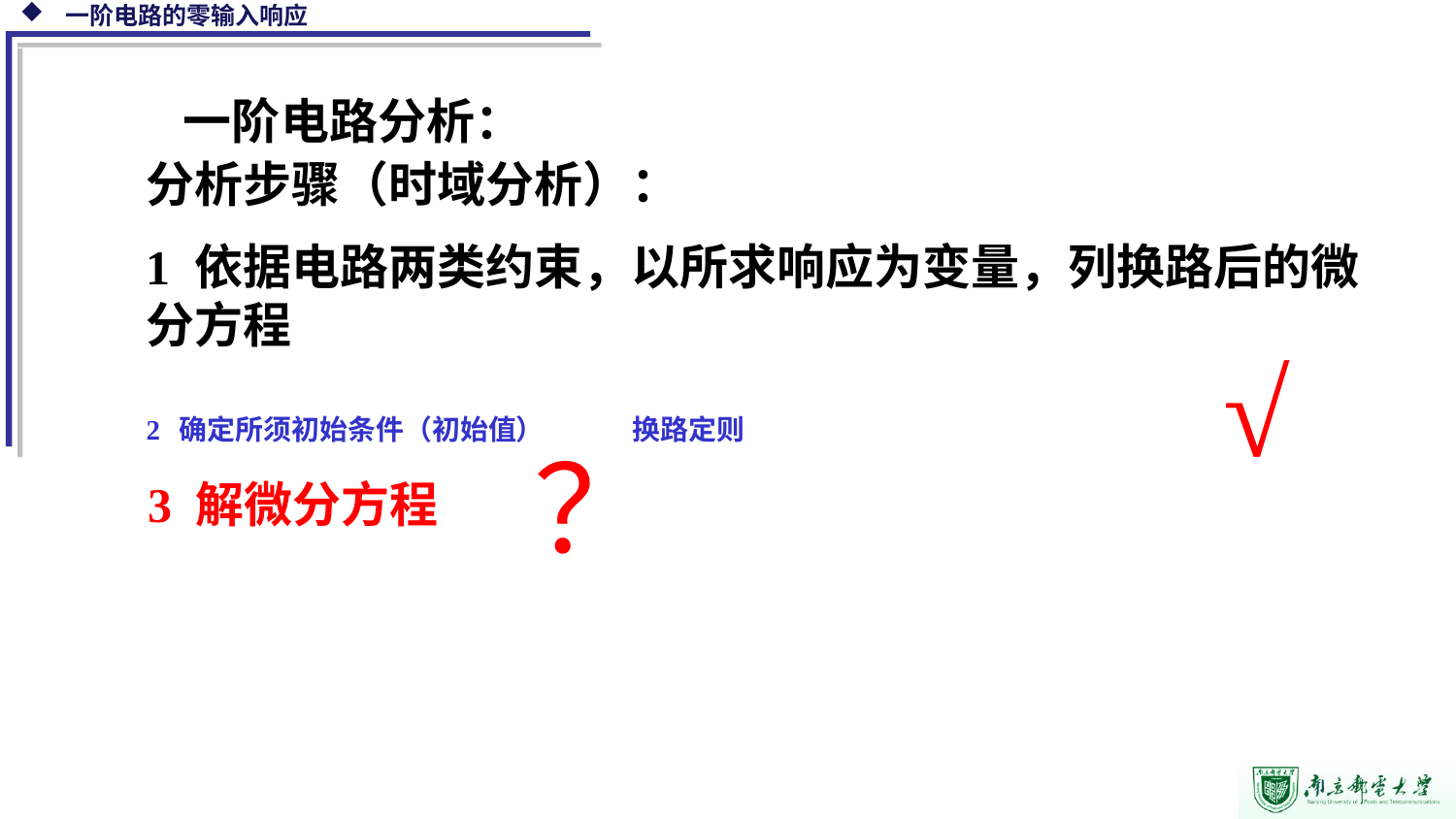

一阶电路分析：
分析步骤（时域分析）：
1 依据电路两类约束，以所求响应为变量，列换路后的微分方程
√
2 确定所须初始条件（初始值）              换路定则
？
3 解微分方程